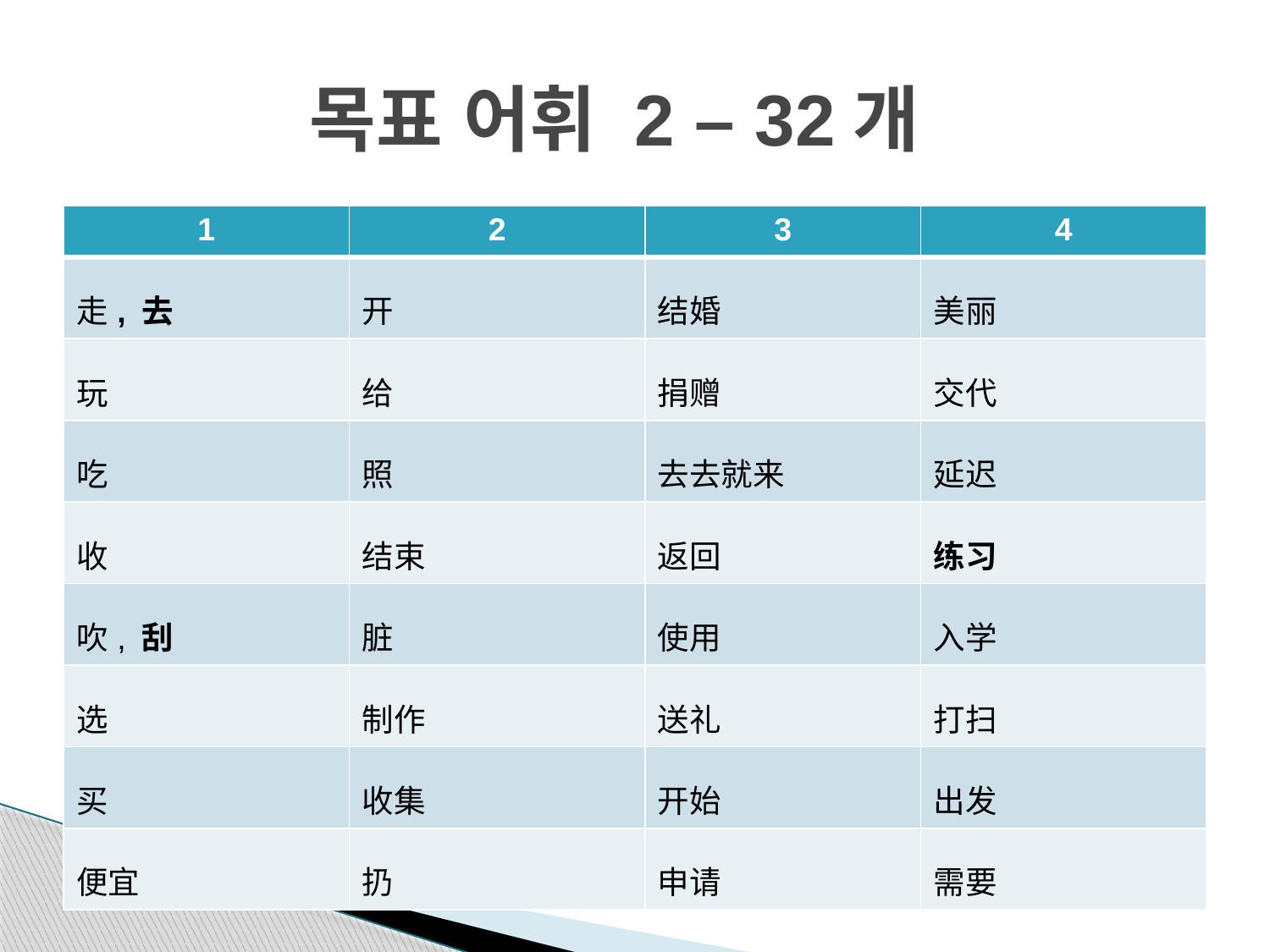

# 목표 어휘 2 – 32개
| 1 | 2 | 3 | 4 |
| --- | --- | --- | --- |
| 走, 去 | 开 | 结婚 | 美丽 |
| 玩 | 给 | 捐赠 | 交代 |
| 吃 | 照 | 去去就来 | 延迟 |
| 收 | 结束 | 返回 | 练习 |
| 吹, 刮 | 脏 | 使用 | 入学 |
| 选 | 制作 | 送礼 | 打扫 |
| 买 | 收集 | 开始 | 出发 |
| 便宜 | 扔 | 申请 | 需要 |